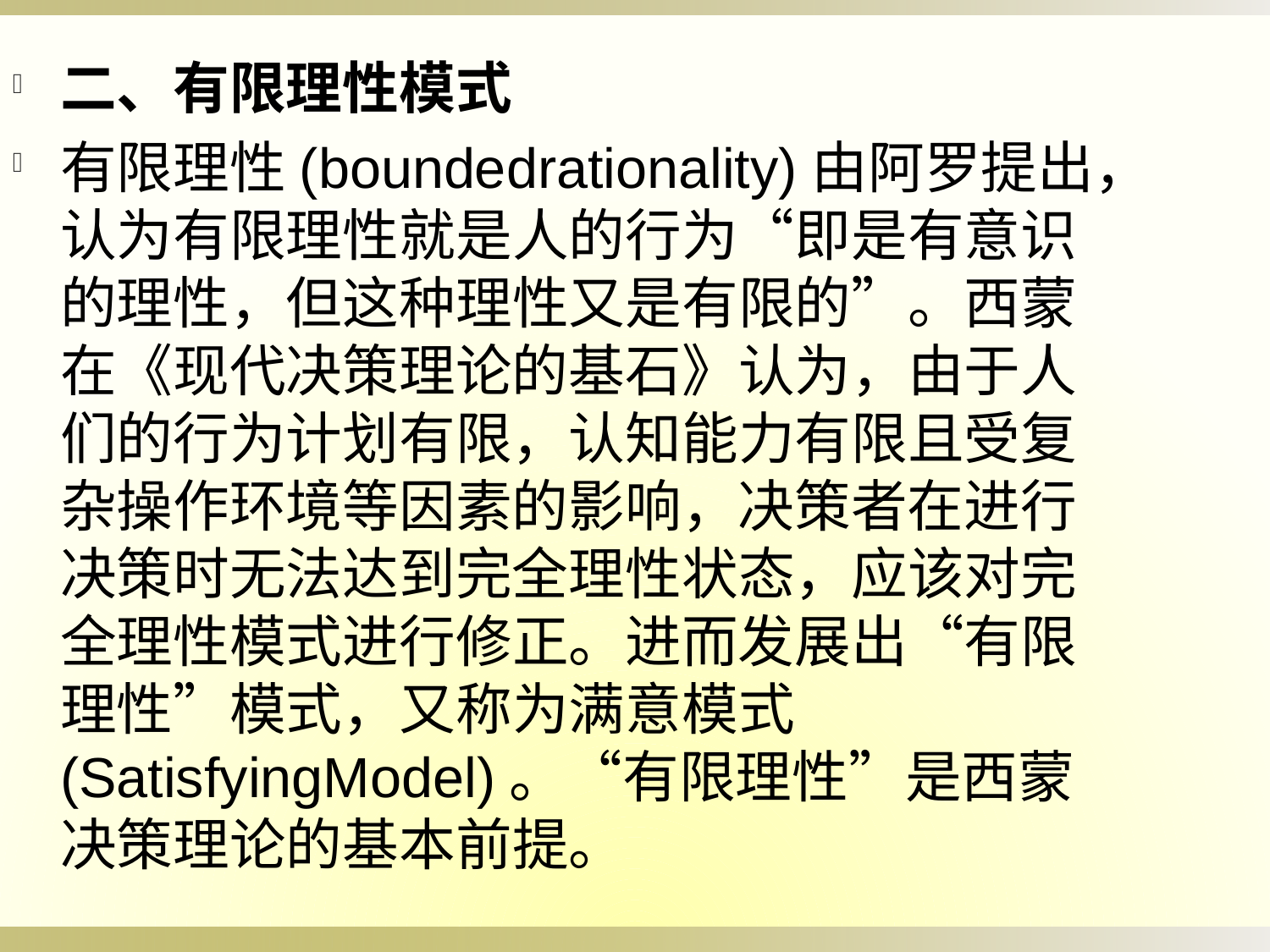

二、有限理性模式
有限理性(boundedrationality)由阿罗提出，认为有限理性就是人的行为“即是有意识的理性，但这种理性又是有限的”。西蒙在《现代决策理论的基石》认为，由于人们的行为计划有限，认知能力有限且受复杂操作环境等因素的影响，决策者在进行决策时无法达到完全理性状态，应该对完全理性模式进行修正。进而发展出“有限理性”模式，又称为满意模式(SatisfyingModel)。“有限理性”是西蒙决策理论的基本前提。